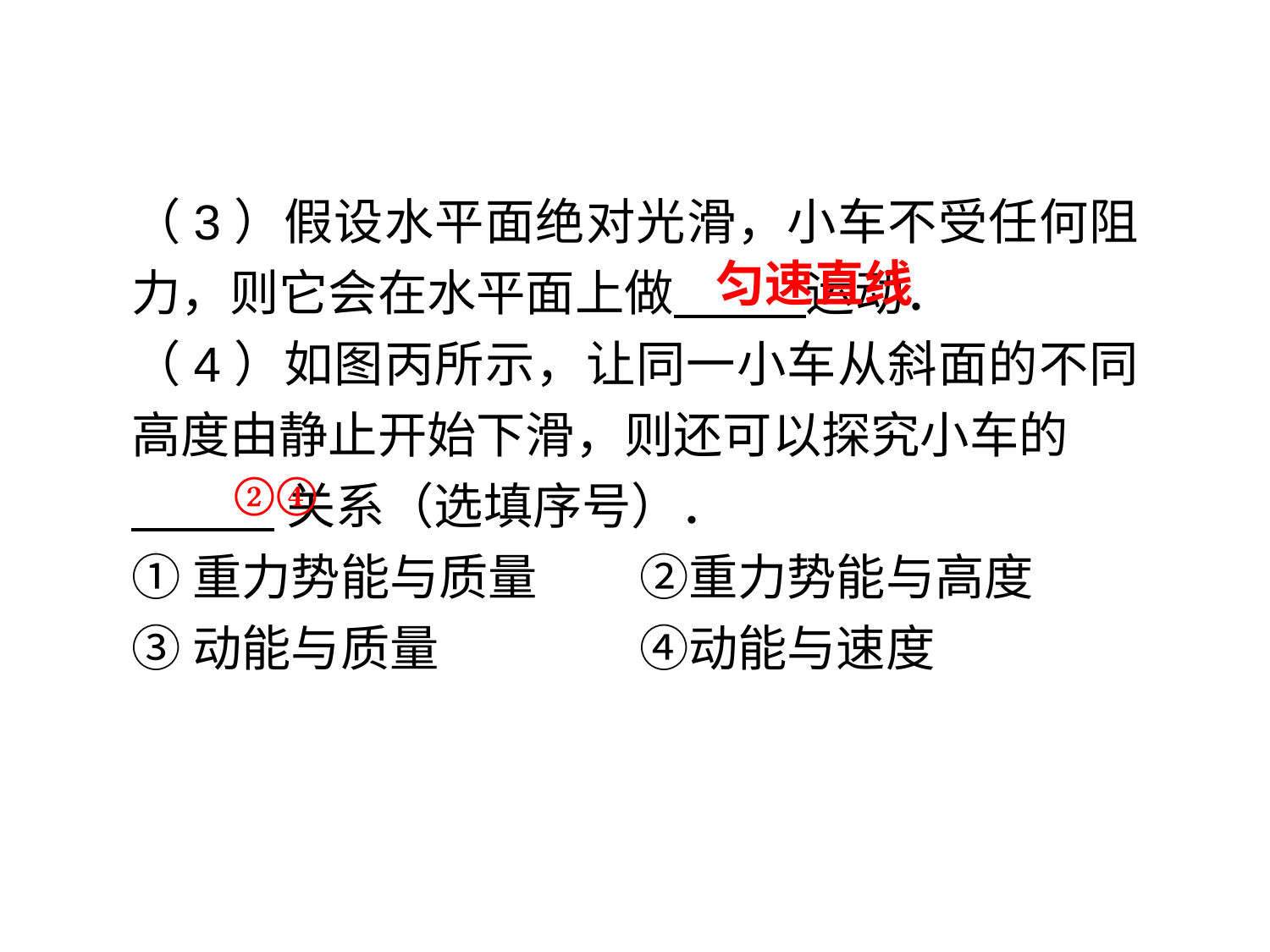

（3）假设水平面绝对光滑，小车不受任何阻力，则它会在水平面上做            运动．
（4）如图丙所示，让同一小车从斜面的不同高度由静止开始下滑，则还可以探究小车的
             关系（选填序号）．
①重力势能与质量	②重力势能与高度
③动能与质量		④动能与速度
匀速直线
②④